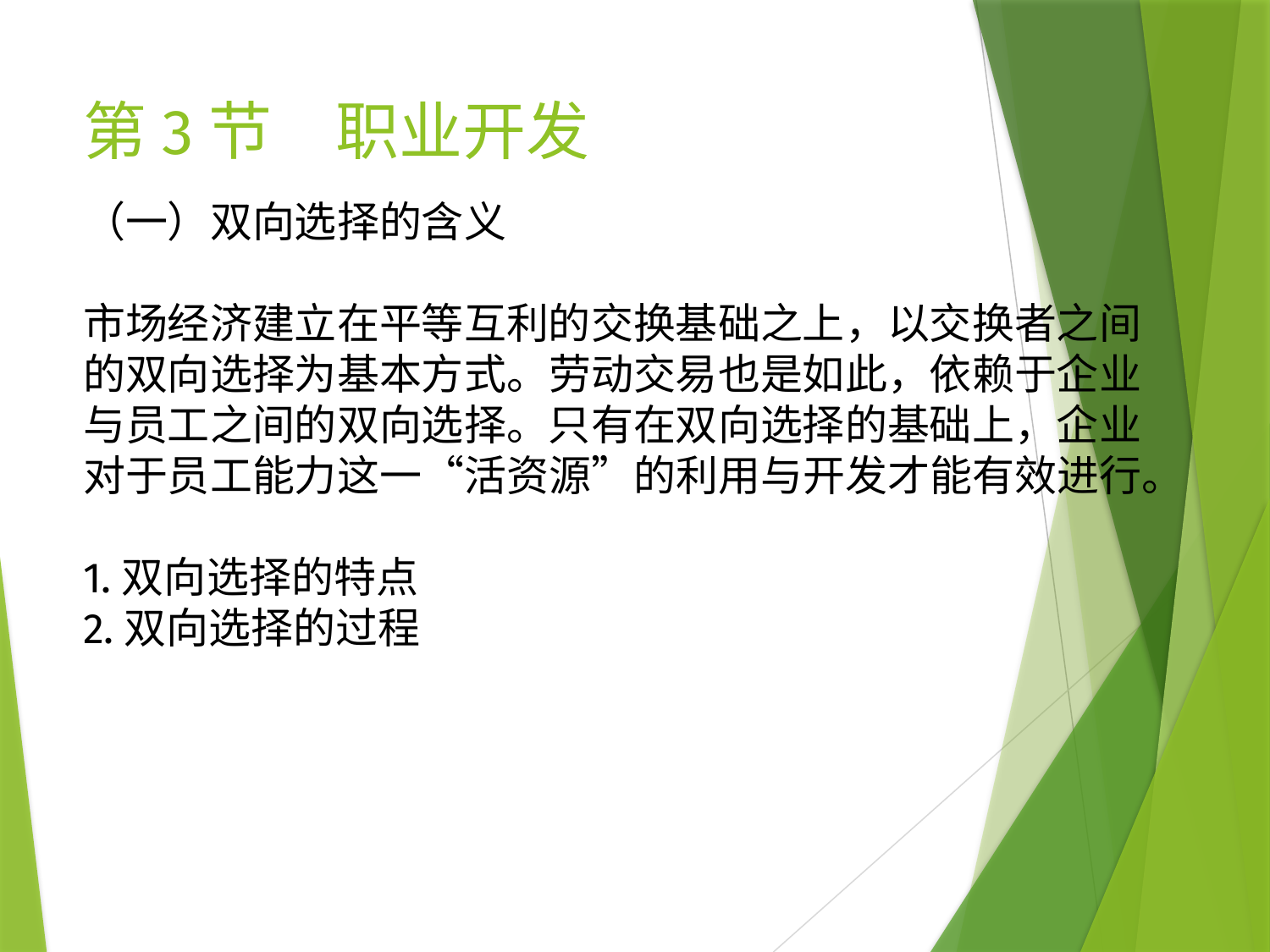

# 第3节　职业开发
（一）双向选择的含义

市场经济建立在平等互利的交换基础之上，以交换者之间的双向选择为基本方式。劳动交易也是如此，依赖于企业与员工之间的双向选择。只有在双向选择的基础上，企业对于员工能力这一“活资源”的利用与开发才能有效进行。

1.双向选择的特点
2.双向选择的过程